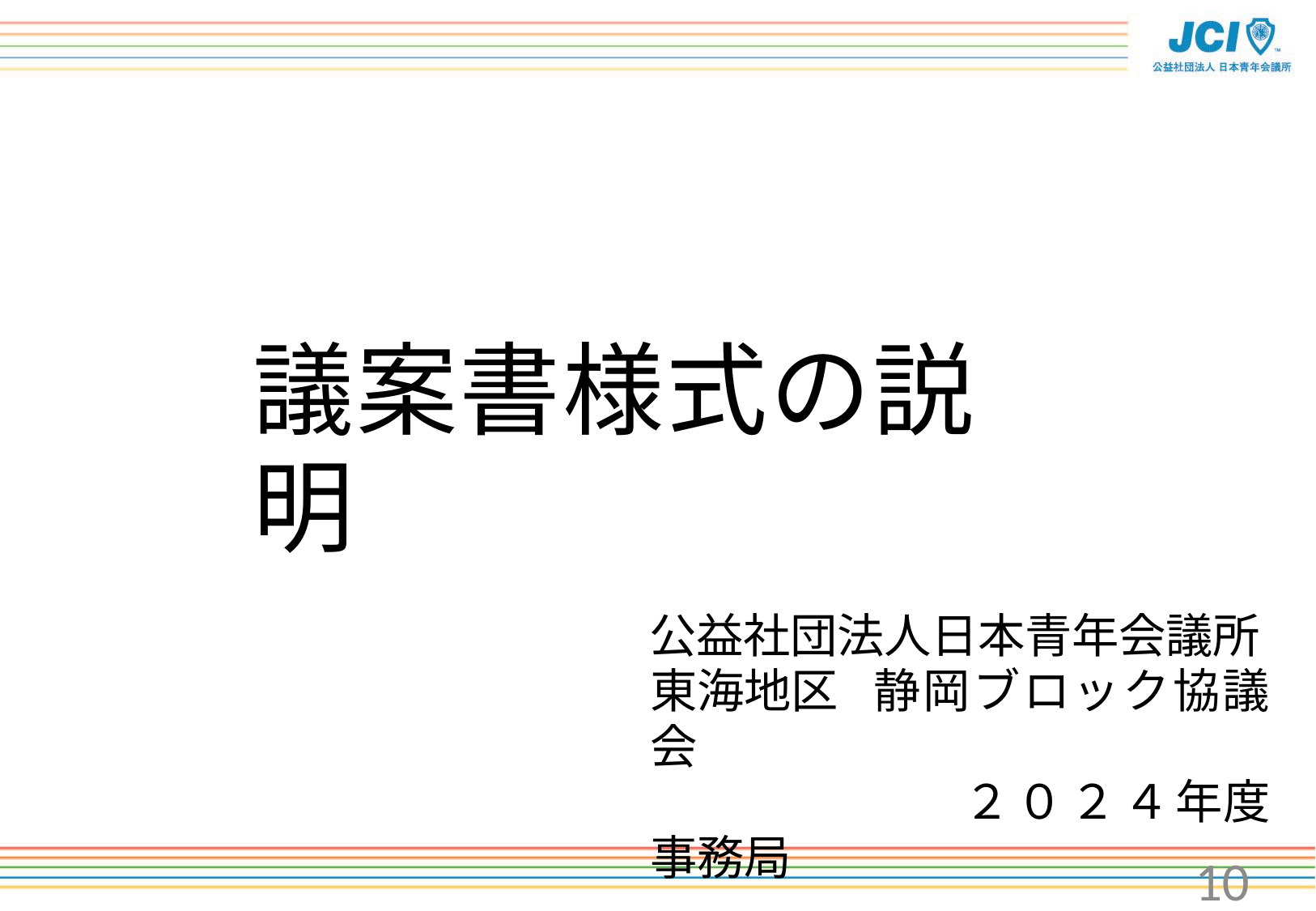

# 議案書様式の説明
公益社団法人日本青年会議所
東海地区	静岡ブロック協議会
　　　　　　 ２０２４年度事務局
10